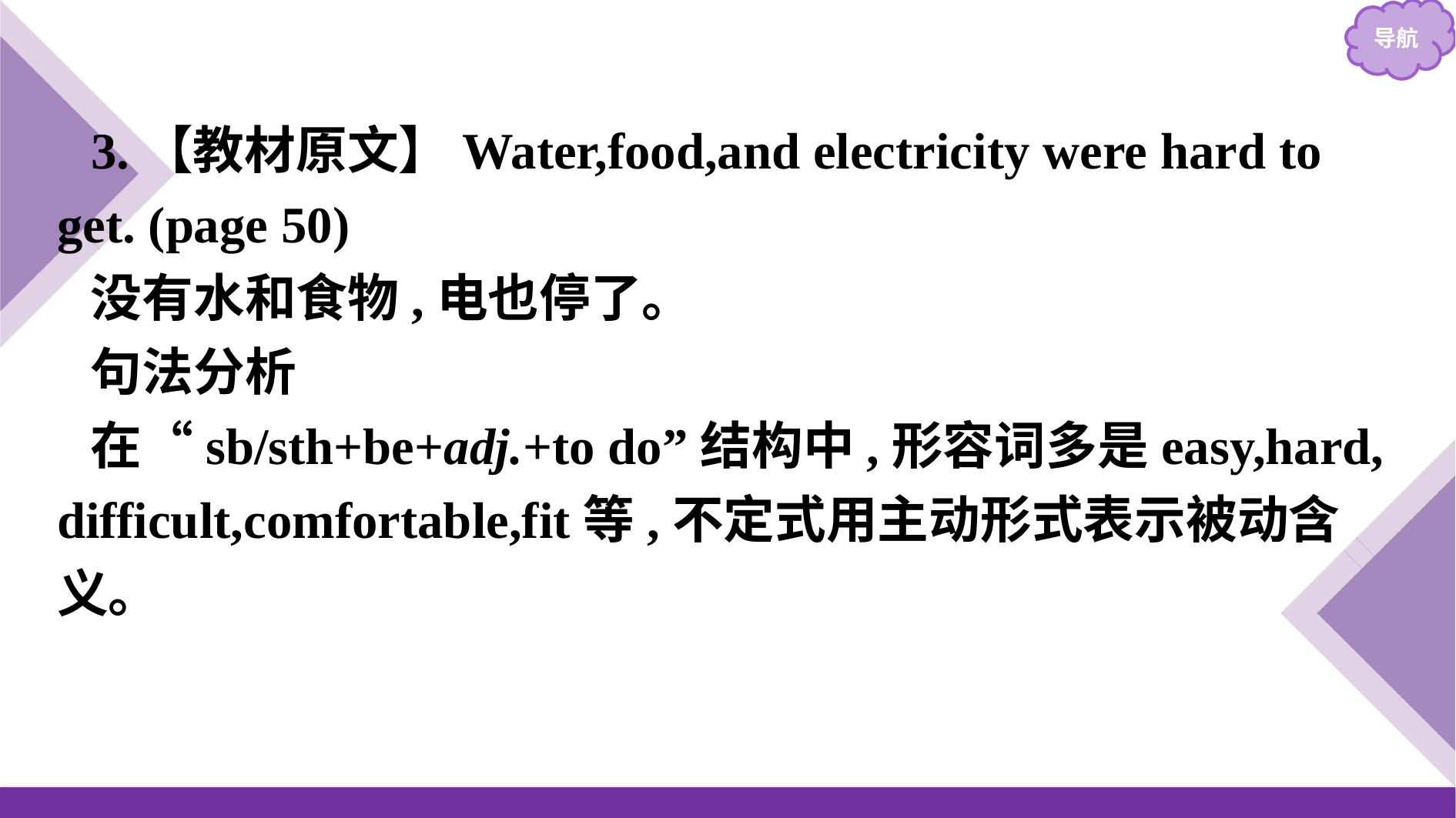

3.【教材原文】Water,food,and electricity were hard to get. (page 50)
没有水和食物,电也停了。
句法分析
在“sb/sth+be+adj.+to do”结构中,形容词多是easy,hard, difficult,comfortable,fit等,不定式用主动形式表示被动含义。